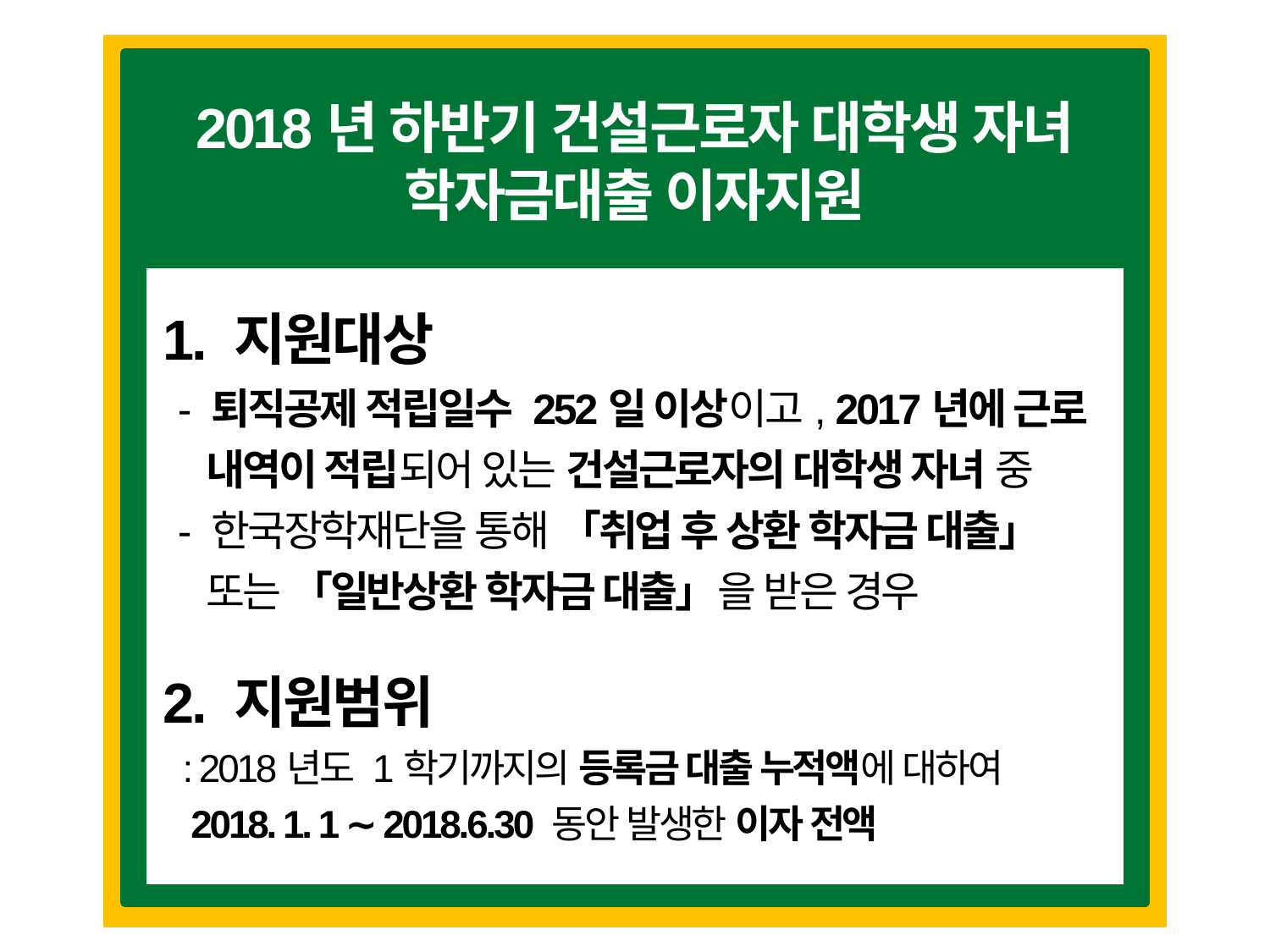

2018년 하반기 건설근로자 대학생 자녀
학자금대출 이자지원

 1. 지원대상
   - 퇴직공제 적립일수 252일 이상이고, 2017년에 근로
     내역이 적립되어 있는 건설근로자의 대학생 자녀 중
   - 한국장학재단을 통해 「취업 후 상환 학자금 대출」
     또는 「일반상환 학자금 대출」을 받은 경우

 2. 지원범위
    : 2018년도 1학기까지의 등록금 대출 누적액에 대하여
     2018. 1. 1 ∼ 2018.6.30 동안 발생한 이자 전액